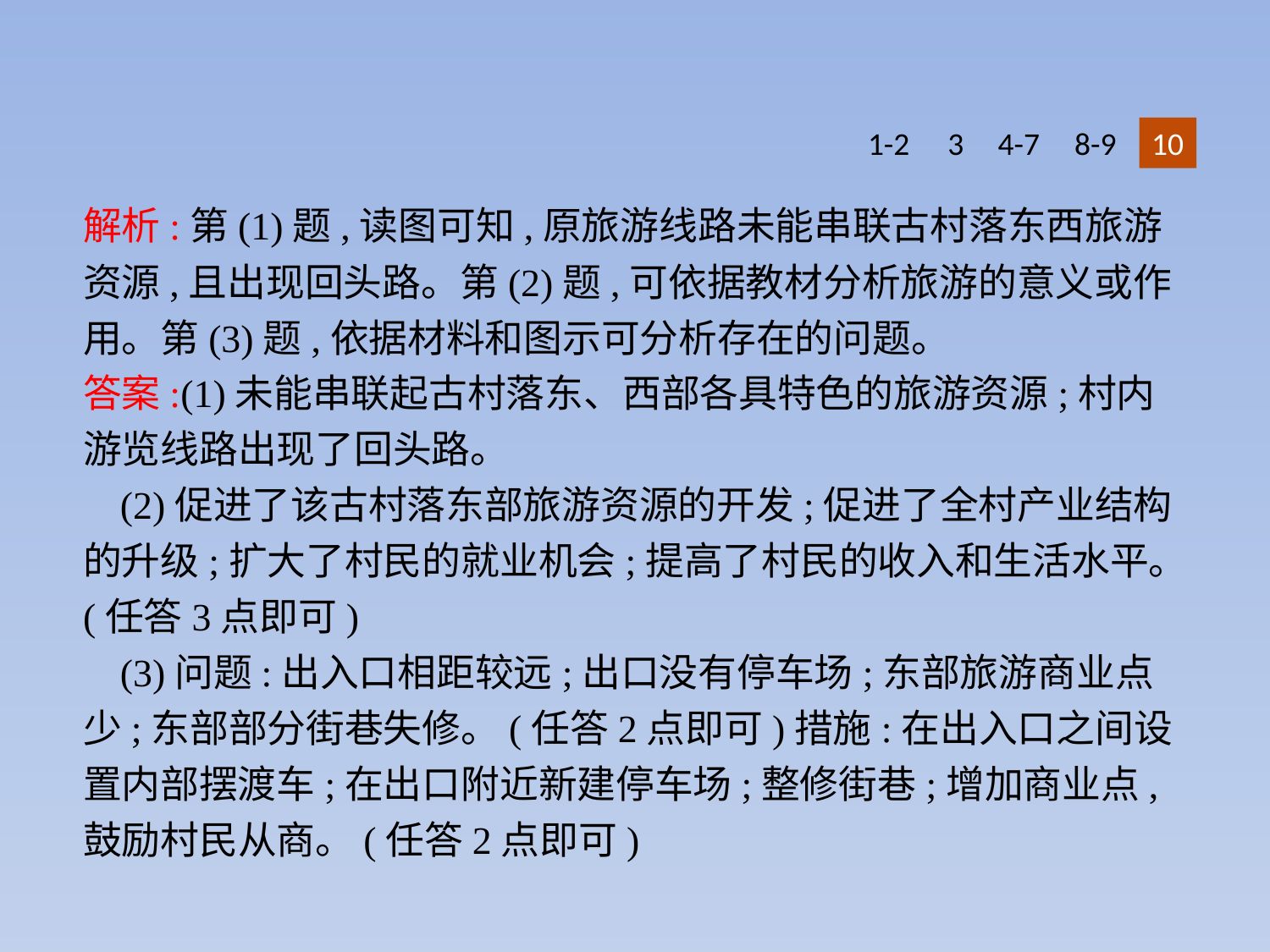

1-2
3
4-7
8-9
10
解析:第(1)题,读图可知,原旅游线路未能串联古村落东西旅游资源,且出现回头路。第(2)题,可依据教材分析旅游的意义或作用。第(3)题,依据材料和图示可分析存在的问题。
答案:(1)未能串联起古村落东、西部各具特色的旅游资源;村内游览线路出现了回头路。
(2)促进了该古村落东部旅游资源的开发;促进了全村产业结构的升级;扩大了村民的就业机会;提高了村民的收入和生活水平。(任答3点即可)
(3)问题:出入口相距较远;出口没有停车场;东部旅游商业点少;东部部分街巷失修。(任答2点即可)措施:在出入口之间设置内部摆渡车;在出口附近新建停车场;整修街巷;增加商业点,鼓励村民从商。(任答2点即可)